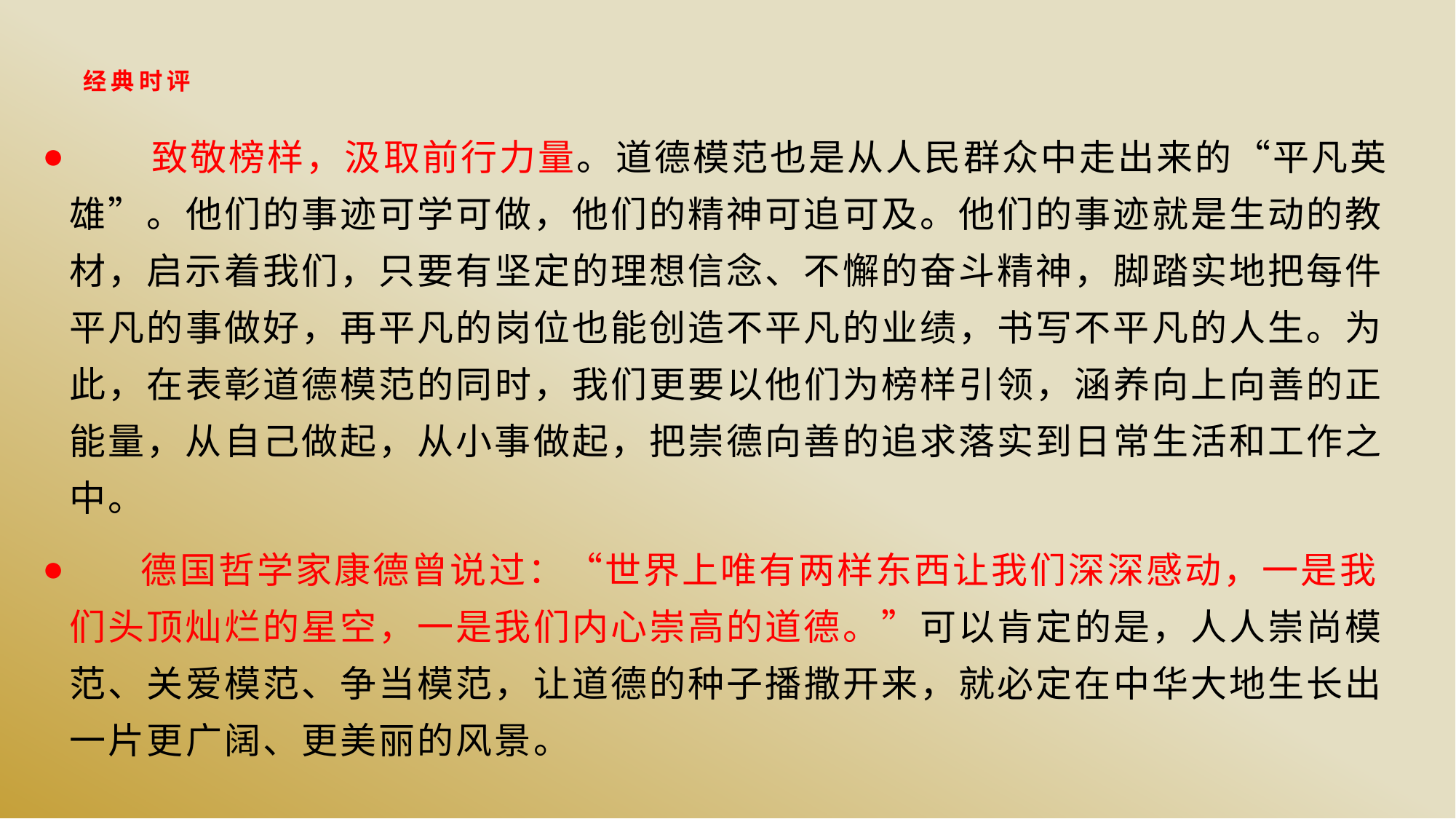

# 经典时评
       致敬榜样，汲取前行力量。道德模范也是从人民群众中走出来的“平凡英雄”。他们的事迹可学可做，他们的精神可追可及。他们的事迹就是生动的教材，启示着我们，只要有坚定的理想信念、不懈的奋斗精神，脚踏实地把每件平凡的事做好，再平凡的岗位也能创造不平凡的业绩，书写不平凡的人生。为此，在表彰道德模范的同时，我们更要以他们为榜样引领，涵养向上向善的正能量，从自己做起，从小事做起，把崇德向善的追求落实到日常生活和工作之中。
      德国哲学家康德曾说过：“世界上唯有两样东西让我们深深感动，一是我们头顶灿烂的星空，一是我们内心崇高的道德。”可以肯定的是，人人崇尚模范、关爱模范、争当模范，让道德的种子播撒开来，就必定在中华大地生长出一片更广阔、更美丽的风景。